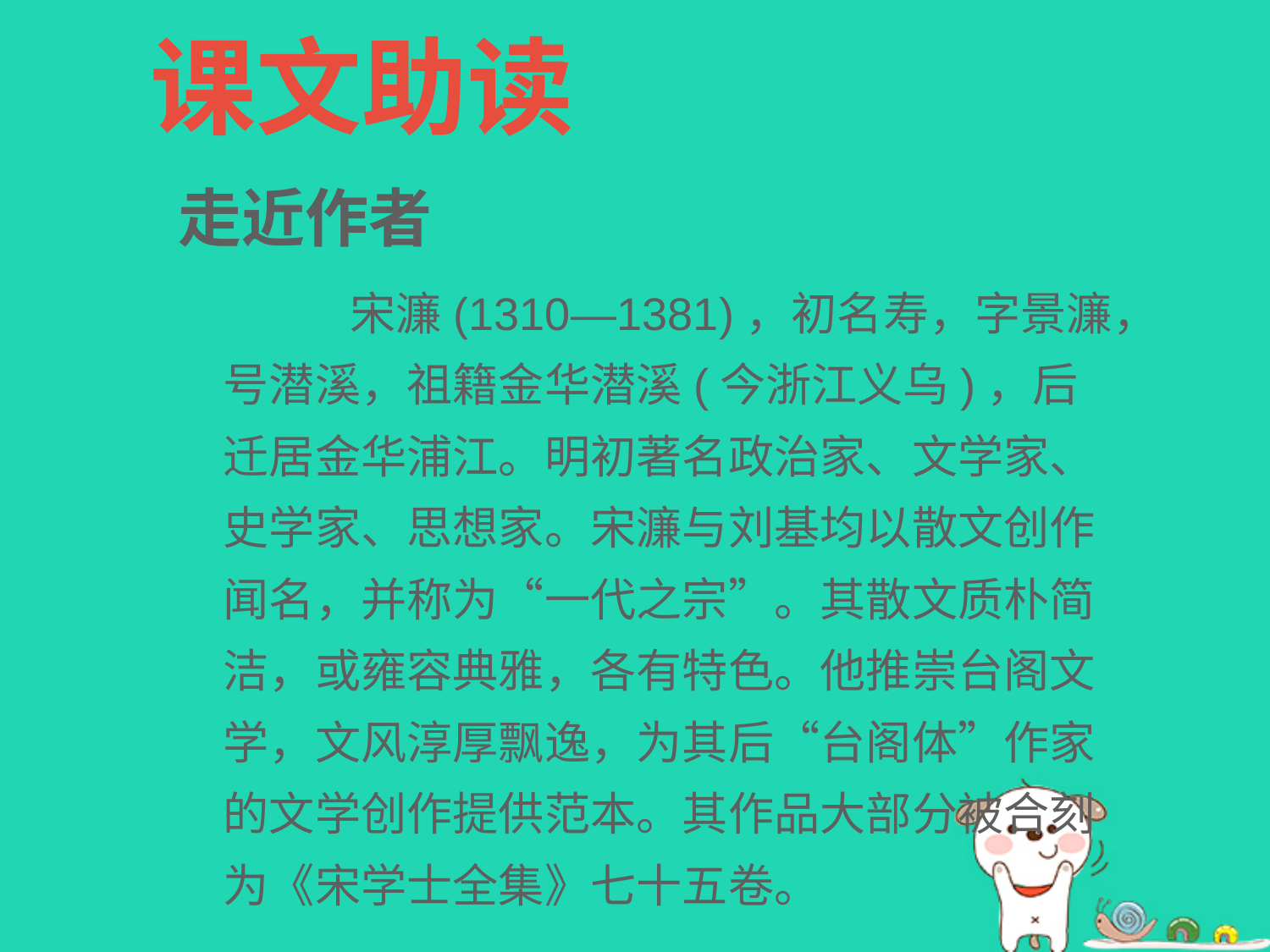

课文助读
走近作者
	宋濂(1310—1381)，初名寿，字景濂，号潜溪，祖籍金华潜溪(今浙江义乌)，后迁居金华浦江。明初著名政治家、文学家、史学家、思想家。宋濂与刘基均以散文创作闻名，并称为“一代之宗”。其散文质朴简洁，或雍容典雅，各有特色。他推崇台阁文学，文风淳厚飘逸，为其后“台阁体”作家的文学创作提供范本。其作品大部分被合刻为《宋学士全集》七十五卷。